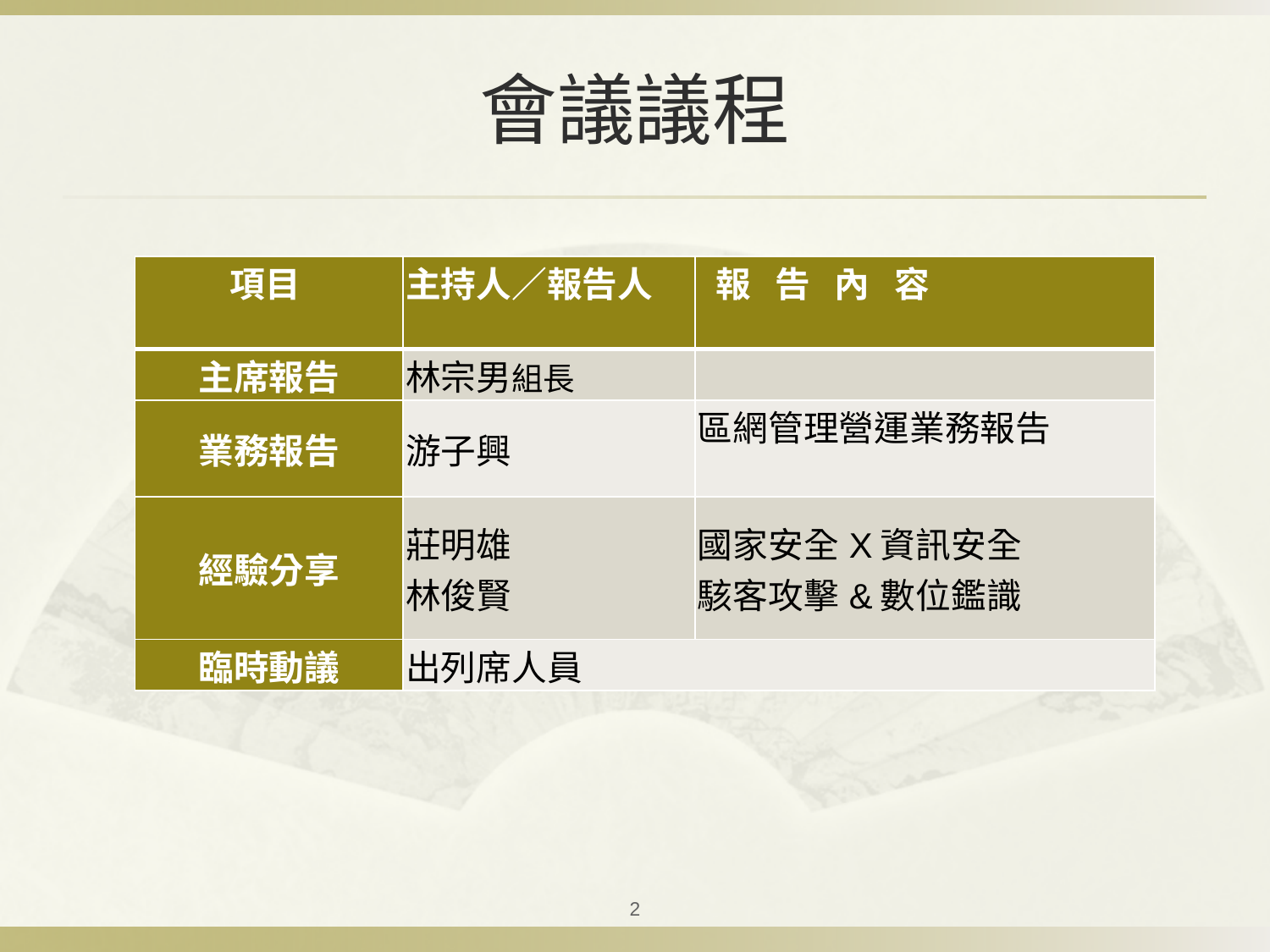

# 會議議程
| 項目 | 主持人／報告人 | 報   告   內   容 |
| --- | --- | --- |
| 主席報告 | 林宗男組長 |  |
| 業務報告 | 游子興 | 區網管理營運業務報告 |
| 經驗分享 | 莊明雄 林俊賢 | 國家安全X資訊安全 駭客攻擊&數位鑑識 |
| 臨時動議 | 出列席人員 |  |
2